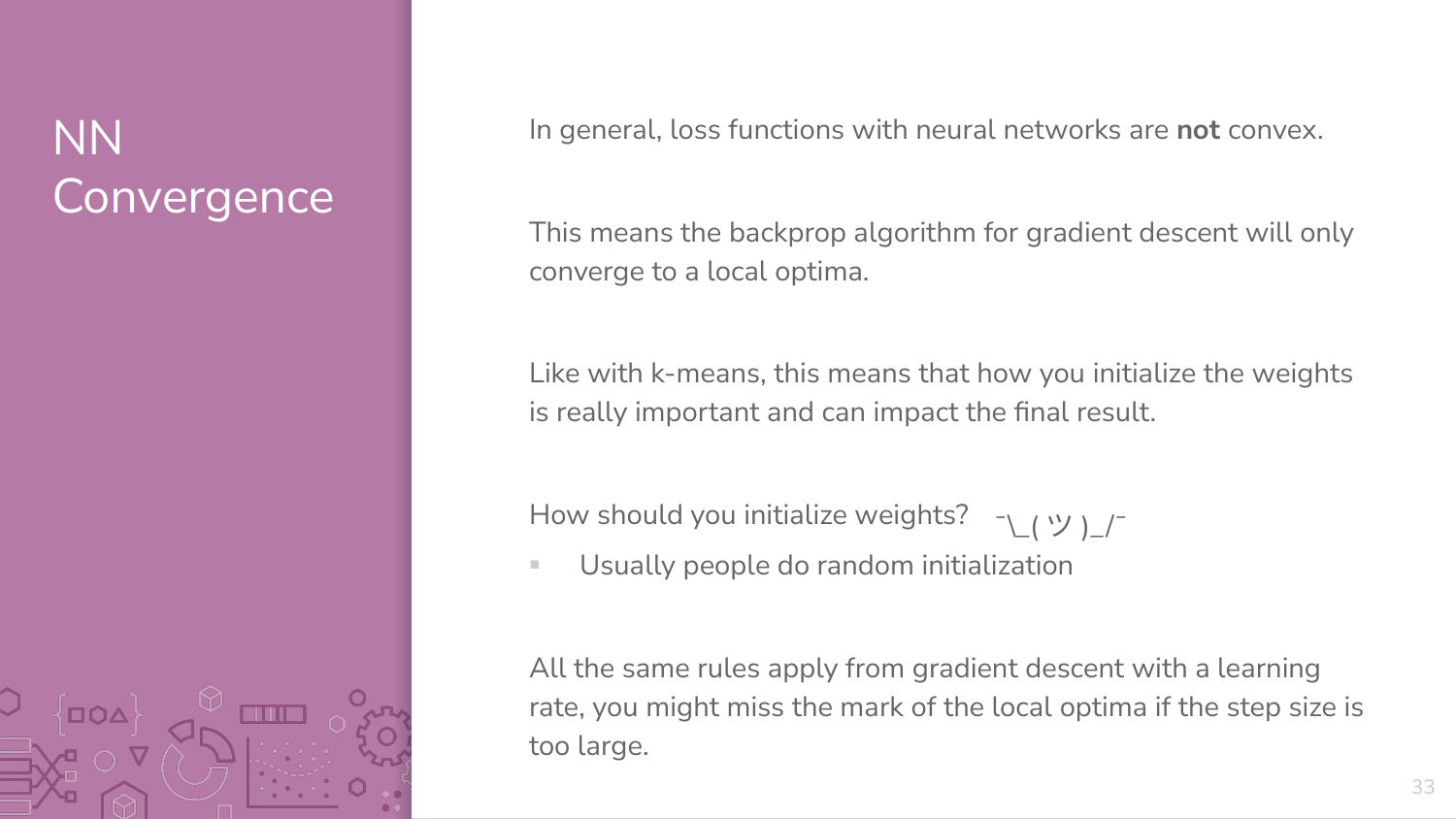

# NN Convergence
In general, loss functions with neural networks are not convex.

This means the backprop algorithm for gradient descent will only converge to a local optima.

Like with k-means, this means that how you initialize the weights is really important and can impact the final result.

How should you initialize weights?
Usually people do random initialization

All the same rules apply from gradient descent with a learning rate, you might miss the mark of the local optima if the step size is too large.
¯\_(ツ)_/¯
33